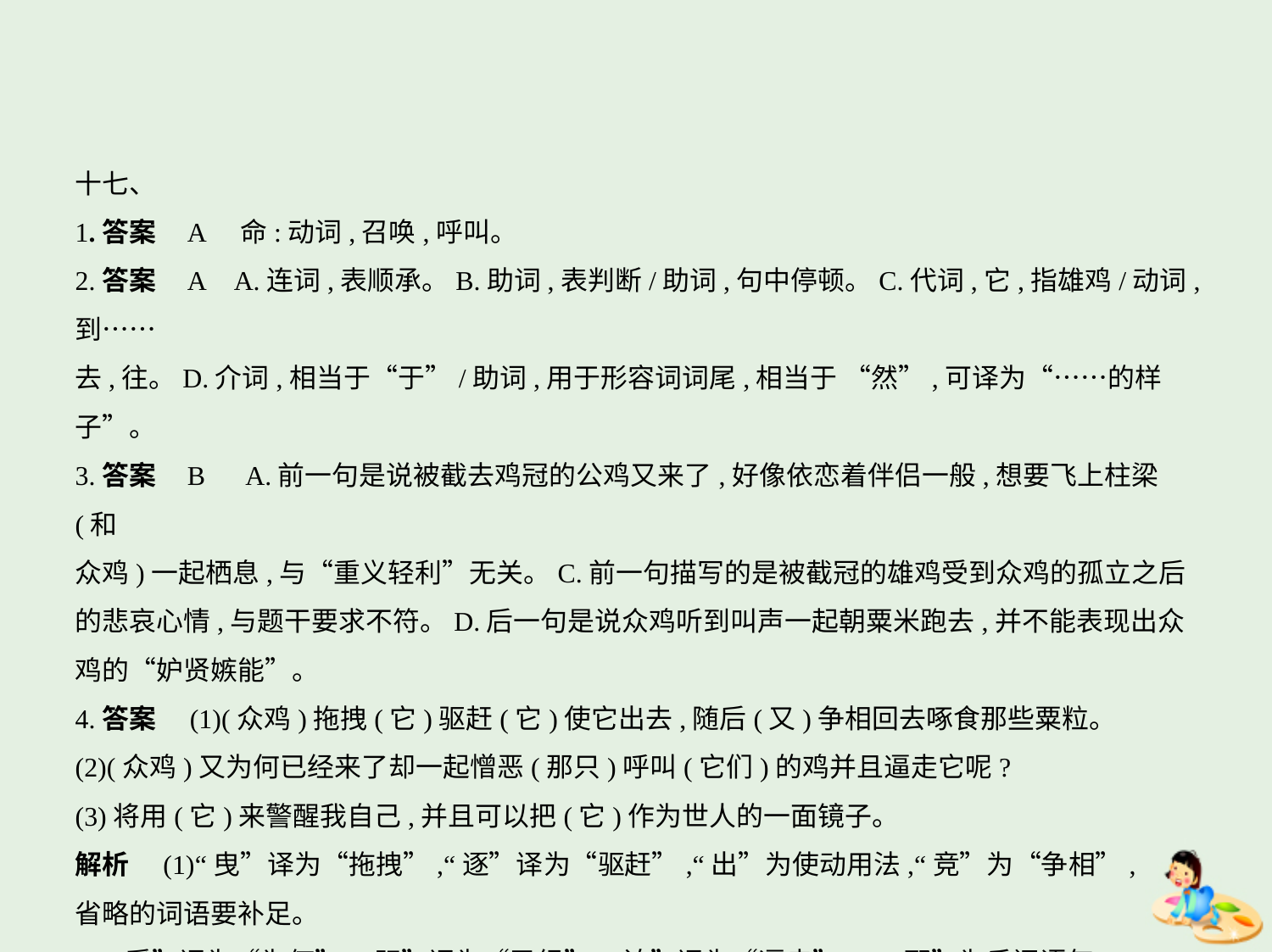

十七、
1.答案    A　命:动词,召唤,呼叫。
2.答案    A    A.连词,表顺承。B.助词,表判断/助词,句中停顿。C.代词,它,指雄鸡/动词,到……
去,往。D.介词,相当于“于”/助词,用于形容词词尾,相当于 “然”,可译为“……的样子”。
3.答案    B　A.前一句是说被截去鸡冠的公鸡又来了,好像依恋着伴侣一般,想要飞上柱梁(和
众鸡)一起栖息,与“重义轻利”无关。C.前一句描写的是被截冠的雄鸡受到众鸡的孤立之后
的悲哀心情,与题干要求不符。D.后一句是说众鸡听到叫声一起朝粟米跑去,并不能表现出众
鸡的“妒贤嫉能”。
4.答案　(1)(众鸡)拖拽(它)驱赶(它)使它出去,随后(又)争相回去啄食那些粟粒。
(2)(众鸡)又为何已经来了却一起憎恶(那只)呼叫(它们)的鸡并且逼走它呢?
(3)将用(它)来警醒我自己,并且可以把(它)作为世人的一面镜子。
解析　(1)“曳”译为“拖拽”,“逐”译为“驱赶”,“出”为使动用法,“竞”为“争相”,
省略的词语要补足。
(2)“奚”译为“为何”,“既”译为“已经”,“迫”译为“逼走”,“……耶”为反问语气,